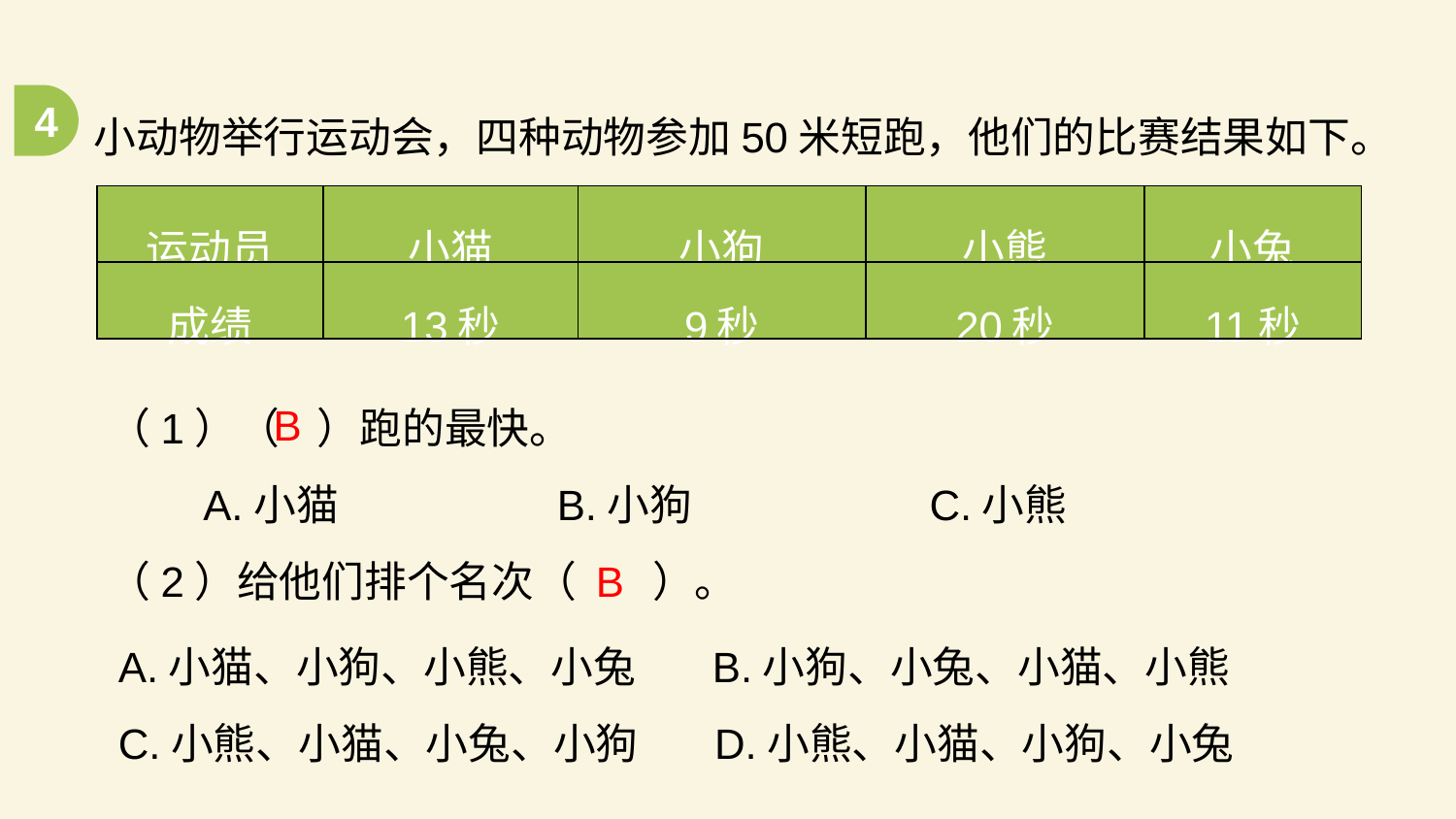

小动物举行运动会，四种动物参加50米短跑，他们的比赛结果如下。
4
| 运动员 | 小猫 | 小狗 | 小熊 | 小兔 |
| --- | --- | --- | --- | --- |
| 成绩 | 13秒 | 9秒 | 20秒 | 11秒 |
（1）（    ）跑的最快。
        A.小猫                      B.小狗                        C.小熊
（2）给他们排个名次（        ）。
B
B
A.小猫、小狗、小熊、小兔       B.小狗、小兔、小猫、小熊
C.小熊、小猫、小兔、小狗       D.小熊、小猫、小狗、小兔